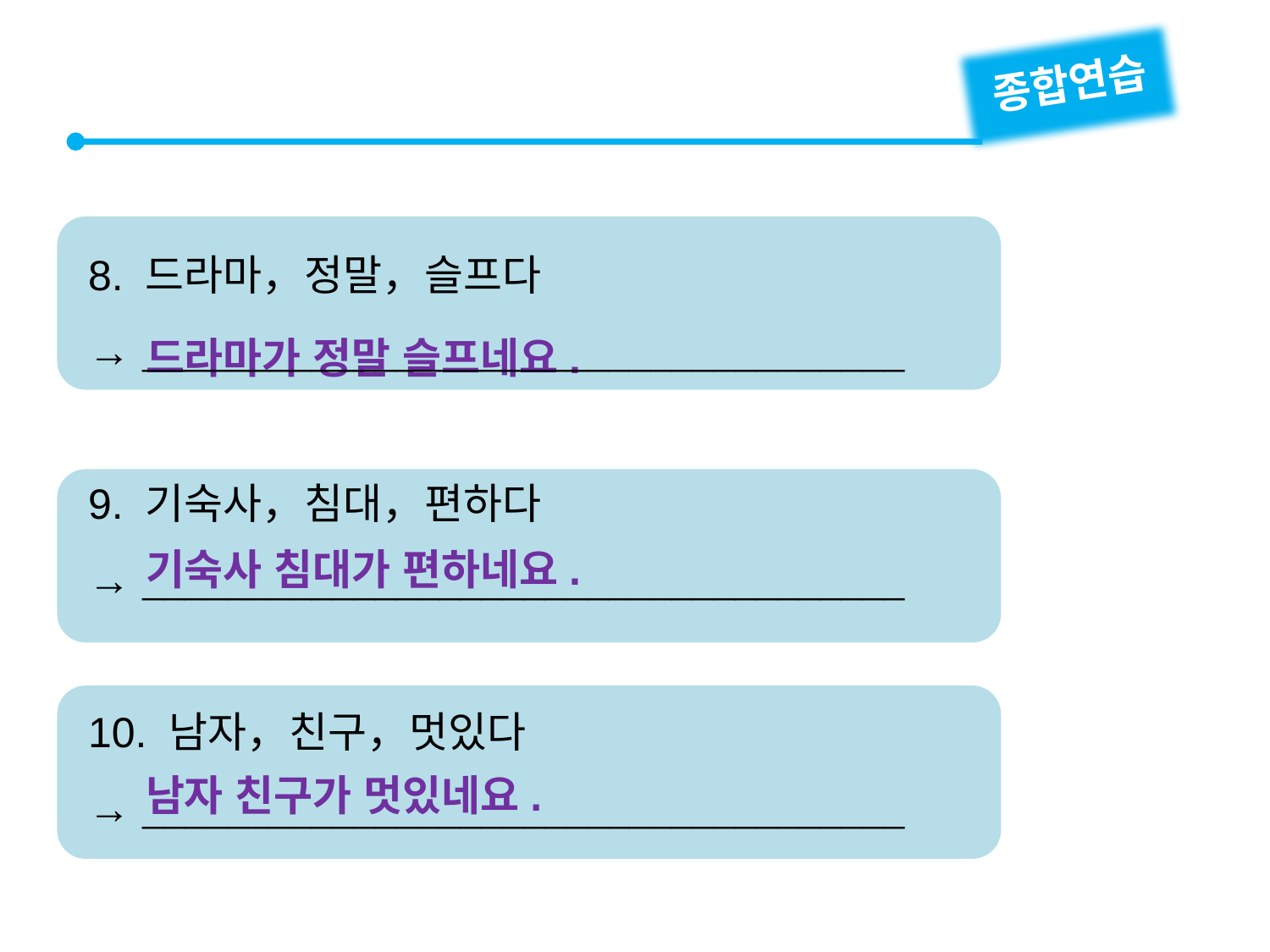

종합연습

8. 드라마，정말，슬프다
→ ____________________________________

9. 기숙사，침대，편하다
→ ____________________________________

10. 남자，친구，멋있다
→ ____________________________________

드라마가 정말 슬프네요.

기숙사 침대가 편하네요.

남자 친구가 멋있네요.